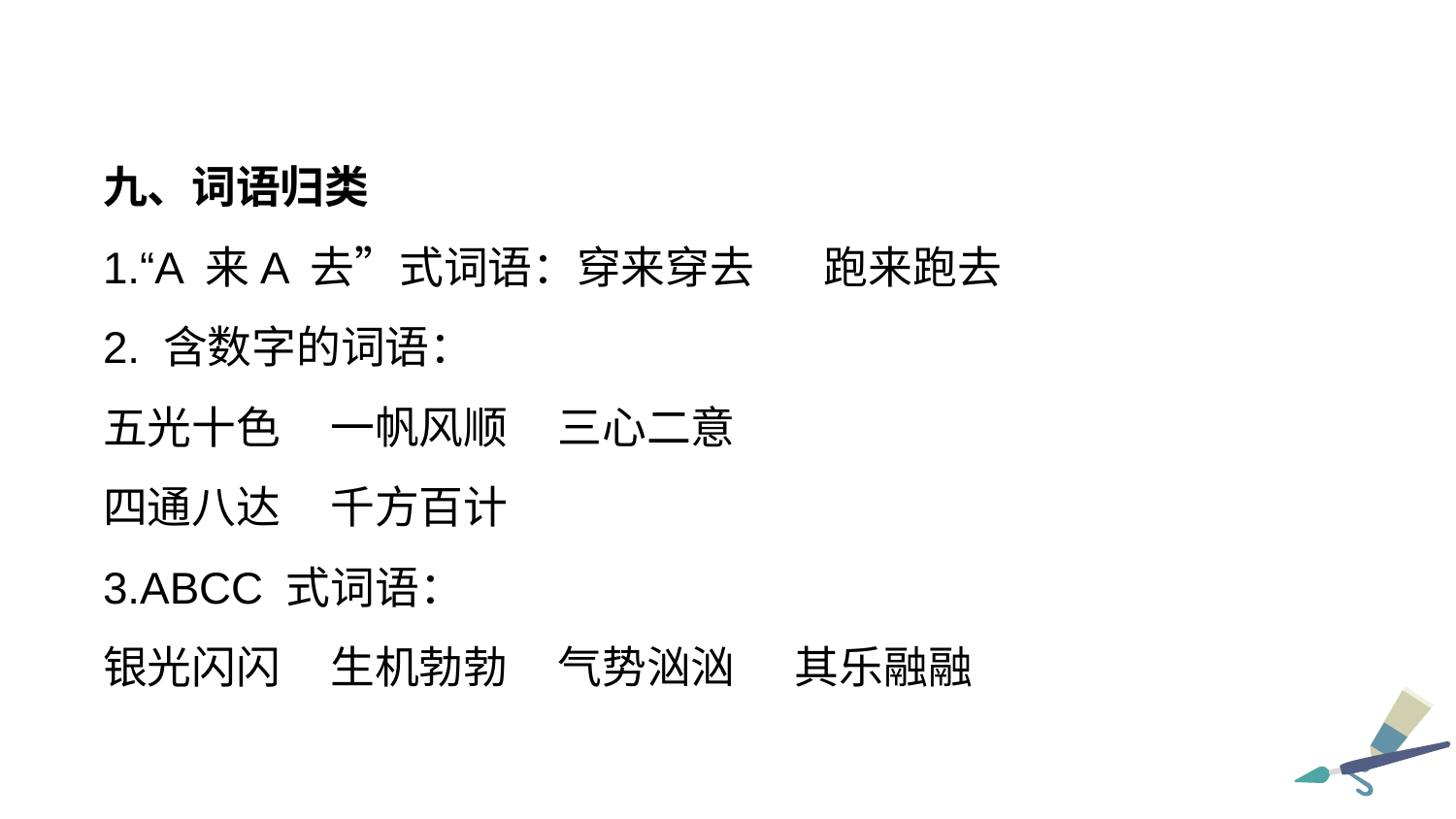

九、词语归类
1.“A 来A 去”式词语：穿来穿去       跑来跑去
2. 含数字的词语：
五光十色     一帆风顺     三心二意
四通八达     千方百计
3.ABCC 式词语：
银光闪闪     生机勃勃     气势汹汹      其乐融融